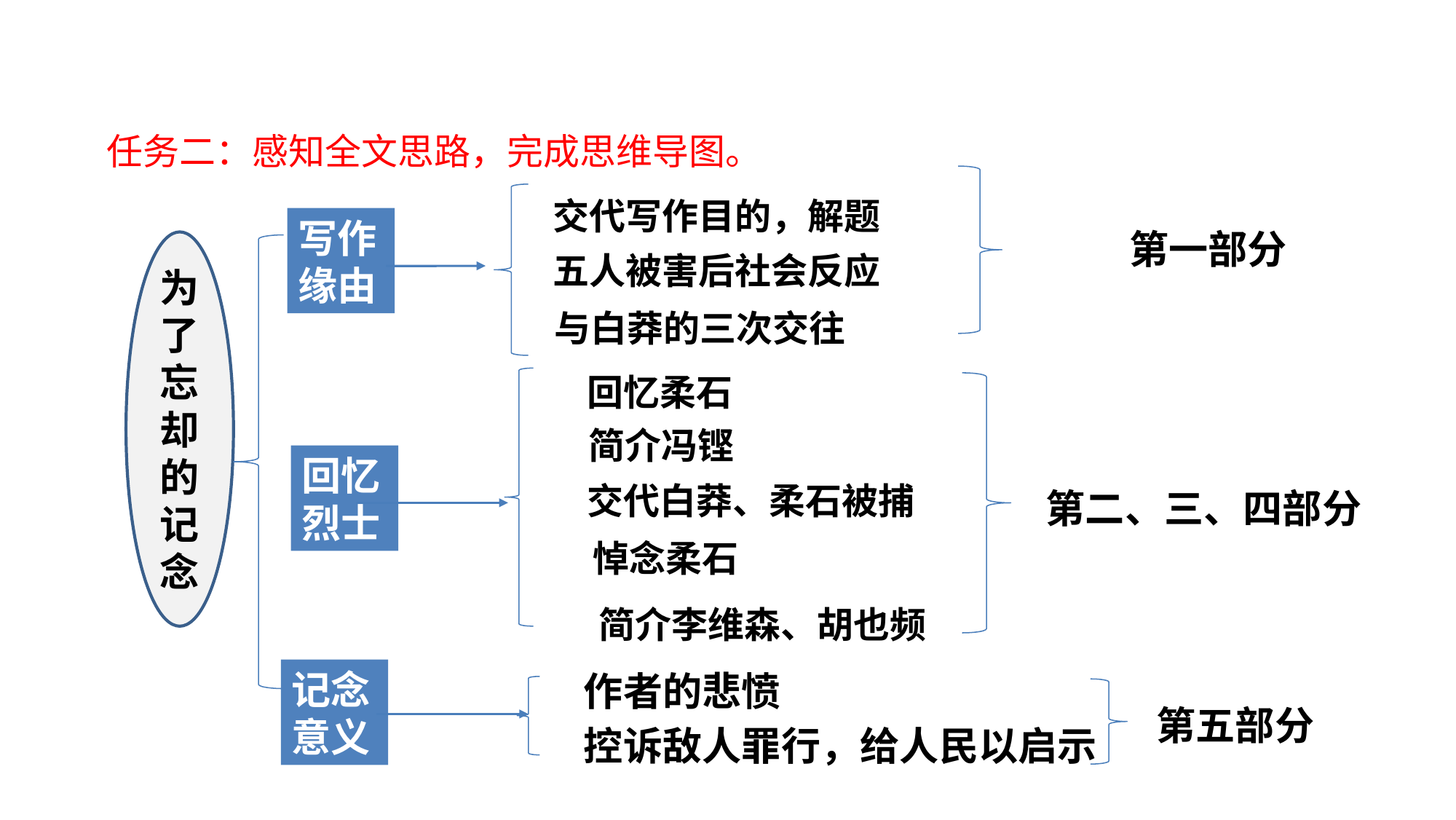

研读探究
任务二：感知全文思路，完成思维导图。
交代写作目的，解题

写作缘由
第一部分
五人被害后社会反应
为了忘却的记念

与白莽的三次交往
回忆柔石

简介冯铿
回忆烈士
交代白莽、柔石被捕
第二、三、四部分
悼念柔石
简介李维森、胡也频
记念意义
作者的悲愤

第五部分
控诉敌人罪行，给人民以启示